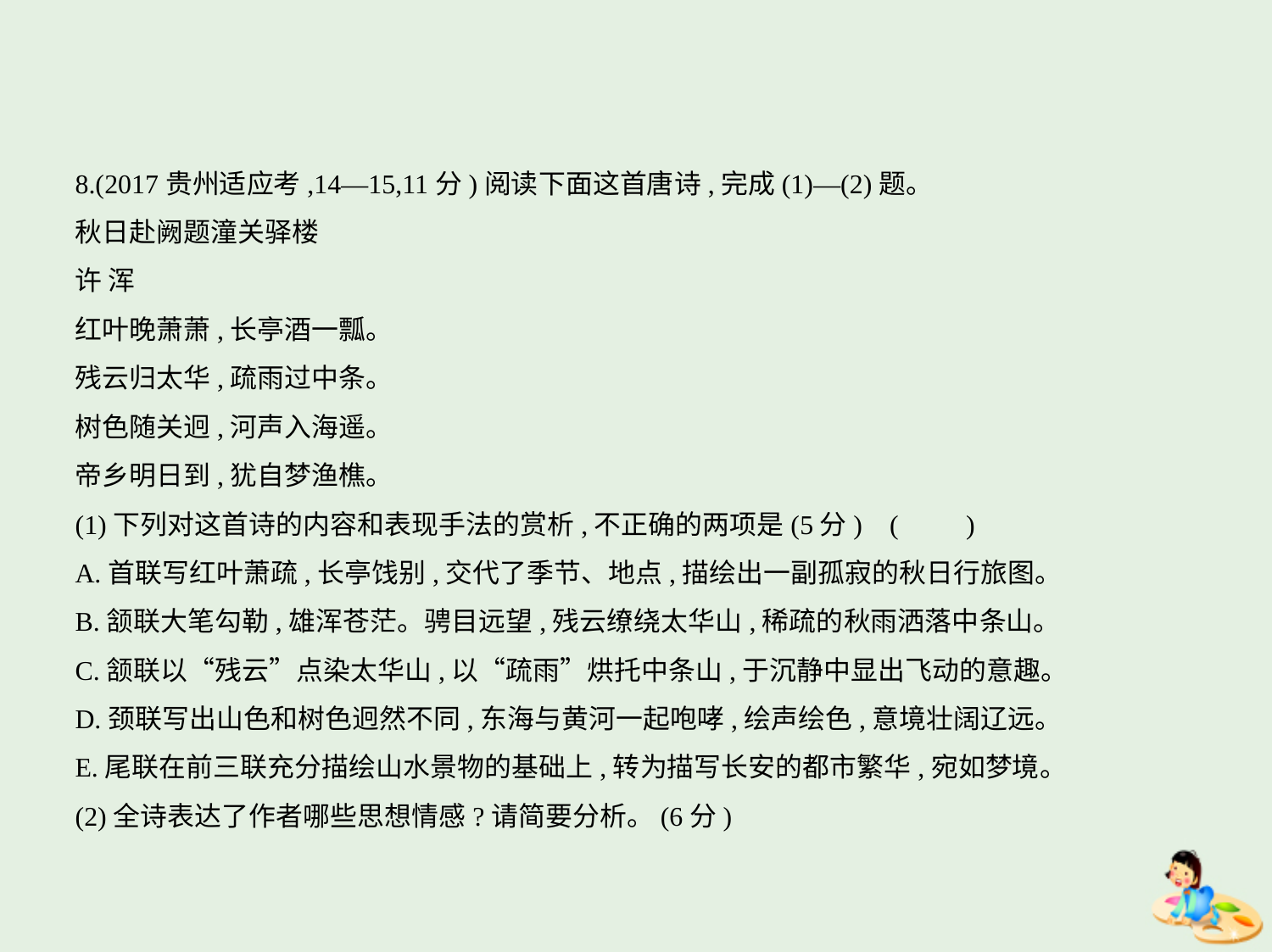

8.(2017贵州适应考,14—15,11分)阅读下面这首唐诗,完成(1)—(2)题。
秋日赴阙题潼关驿楼
许 浑
红叶晚萧萧,长亭酒一瓢。
残云归太华,疏雨过中条。
树色随关迥,河声入海遥。
帝乡明日到,犹自梦渔樵。
(1)下列对这首诗的内容和表现手法的赏析,不正确的两项是(5分) (　　)
A.首联写红叶萧疏,长亭饯别,交代了季节、地点,描绘出一副孤寂的秋日行旅图。
B.颔联大笔勾勒,雄浑苍茫。骋目远望,残云缭绕太华山,稀疏的秋雨洒落中条山。
C.颔联以“残云”点染太华山,以“疏雨”烘托中条山,于沉静中显出飞动的意趣。
D.颈联写出山色和树色迥然不同,东海与黄河一起咆哮,绘声绘色,意境壮阔辽远。
E.尾联在前三联充分描绘山水景物的基础上,转为描写长安的都市繁华,宛如梦境。
(2)全诗表达了作者哪些思想情感?请简要分析。(6分)